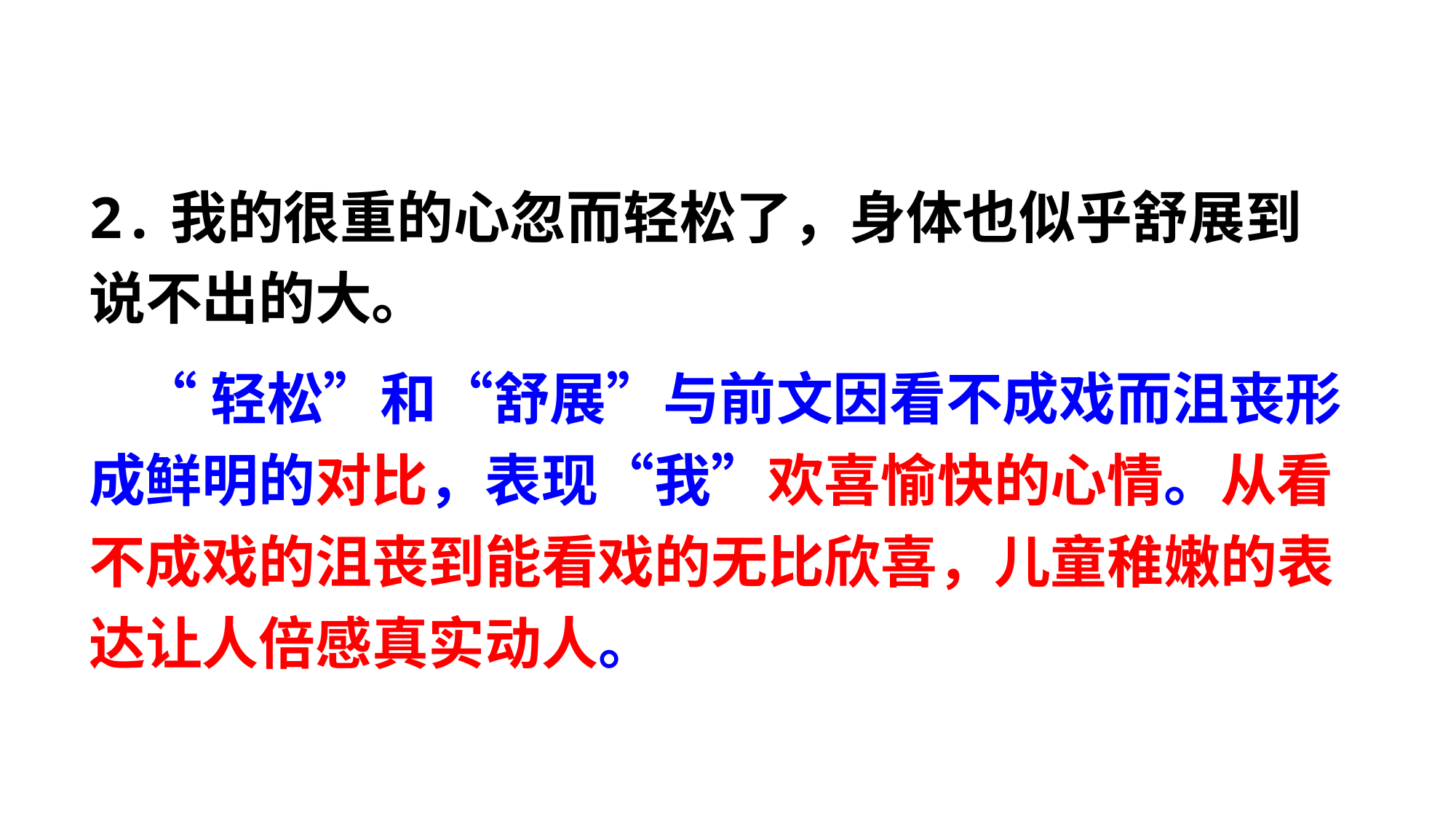

2.我的很重的心忽而轻松了，身体也似乎舒展到说不出的大。
    “轻松”和“舒展”与前文因看不成戏而沮丧形成鲜明的对比，表现“我”欢喜愉快的心情。从看不成戏的沮丧到能看戏的无比欣喜，儿童稚嫩的表达让人倍感真实动人。